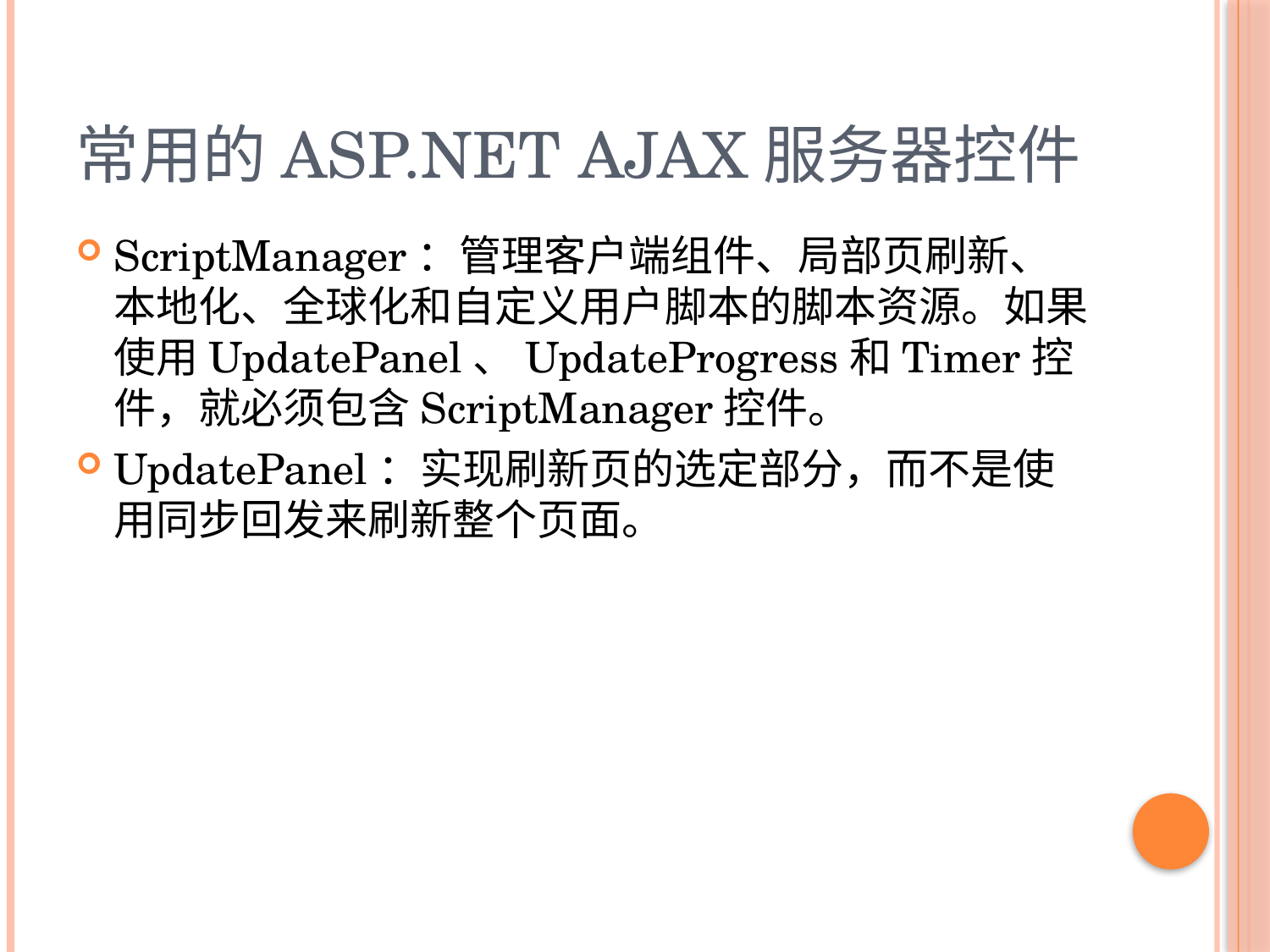

# 常用的ASP.NET AJAX服务器控件
ScriptManager：管理客户端组件、局部页刷新、本地化、全球化和自定义用户脚本的脚本资源。如果使用UpdatePanel、UpdateProgress和Timer控件，就必须包含ScriptManager控件。
UpdatePanel：实现刷新页的选定部分，而不是使用同步回发来刷新整个页面。
7